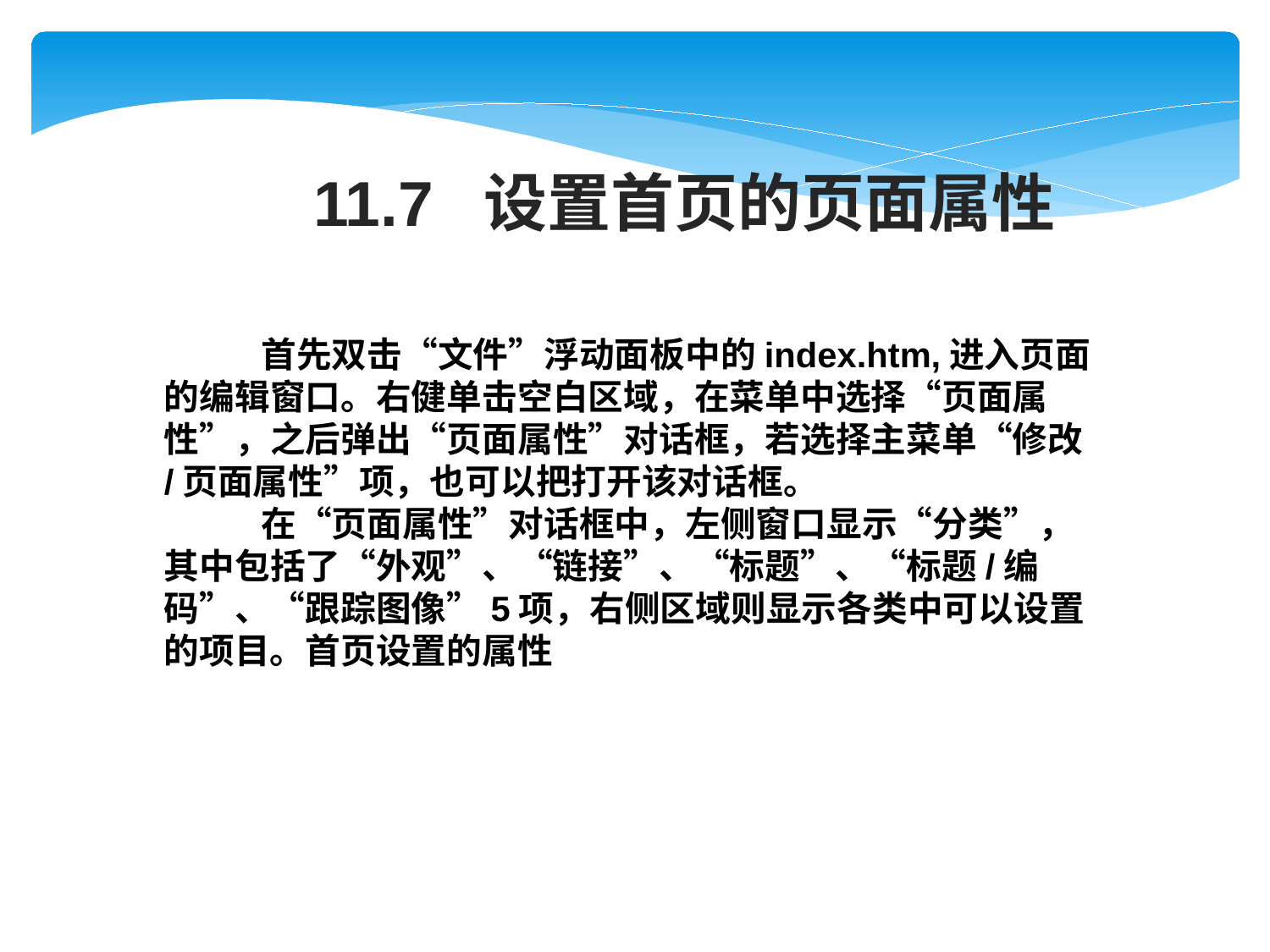

11.7  设置首页的页面属性
           首先双击“文件”浮动面板中的index.htm,进入页面的编辑窗口。右健单击空白区域，在菜单中选择“页面属性”，之后弹出“页面属性”对话框，若选择主菜单“修改/页面属性”项，也可以把打开该对话框。
           在“页面属性”对话框中，左侧窗口显示“分类”，其中包括了“外观”、“链接”、“标题”、“标题/编码”、“跟踪图像”5项，右侧区域则显示各类中可以设置的项目。首页设置的属性